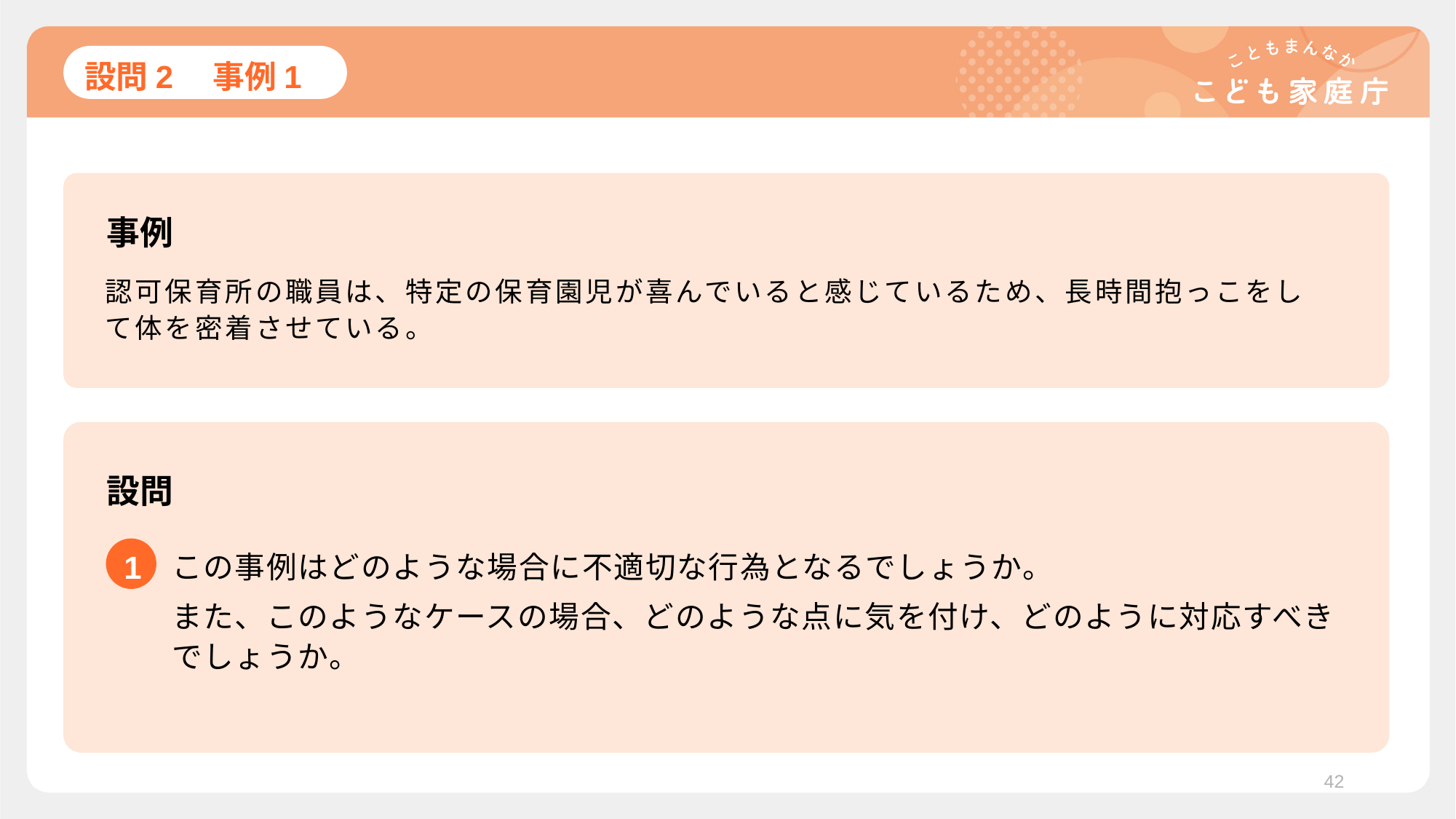

# 設問2　事例1

事例
認可保育所の職員は、特定の保育園児が喜んでいると感じているため、長時間抱っこをして体を密着させている。

設問
1
この事例はどのような場合に不適切な行為となるでしょうか。
また、このようなケースの場合、どのような点に気を付け、どのように対応すべきでしょうか。
42